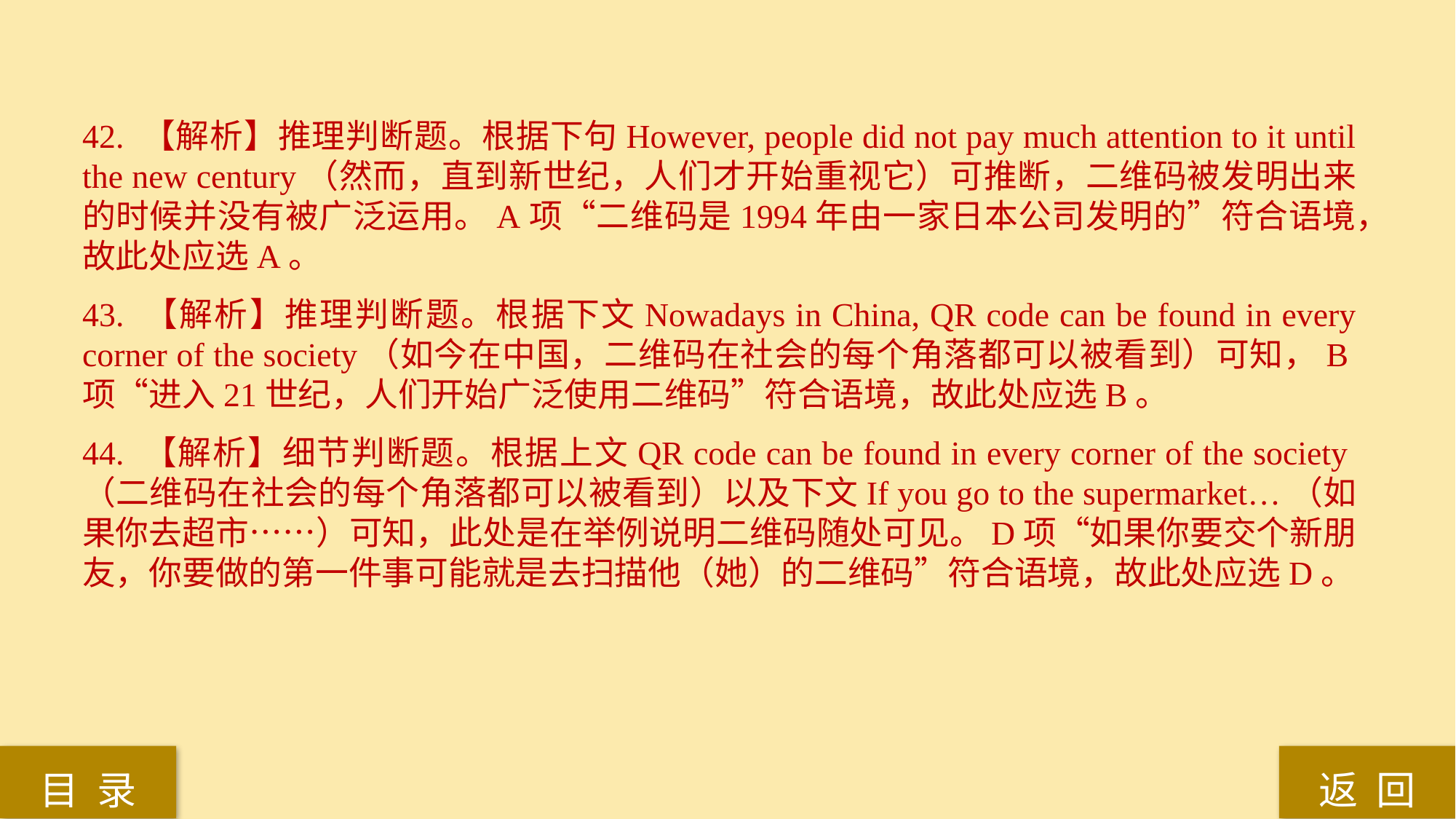

42. 【解析】推理判断题。根据下句However, people did not pay much attention to it until the new century（然而，直到新世纪，人们才开始重视它）可推断，二维码被发明出来的时候并没有被广泛运用。A项“二维码是1994年由一家日本公司发明的”符合语境，故此处应选A。
43. 【解析】推理判断题。根据下文Nowadays in China, QR code can be found in every corner of the society（如今在中国，二维码在社会的每个角落都可以被看到）可知，B项“进入21世纪，人们开始广泛使用二维码”符合语境，故此处应选B。
44. 【解析】细节判断题。根据上文QR code can be found in every corner of the society（二维码在社会的每个角落都可以被看到）以及下文If you go to the supermarket…（如果你去超市……）可知，此处是在举例说明二维码随处可见。D项“如果你要交个新朋友，你要做的第一件事可能就是去扫描他（她）的二维码”符合语境，故此处应选D。
返  回